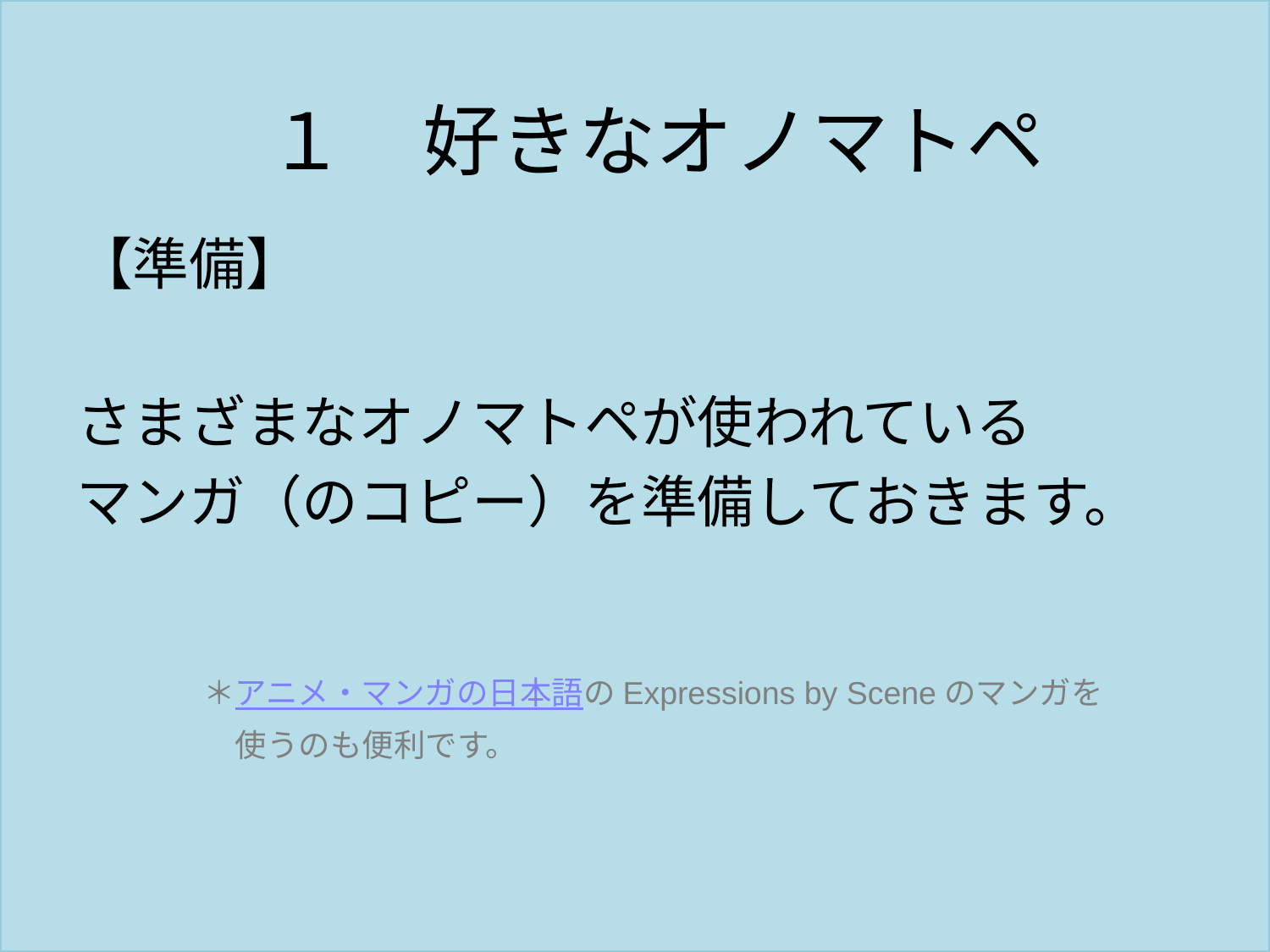

# １　好きなオノマトペ
１　好きなオノマトペ
【準備】

さまざまなオノマトペが使われている
マンガ（のコピー）を準備しておきます。

　	＊アニメ・マンガの日本語のExpressions by Sceneのマンガを
　　	　使うのも便利です。